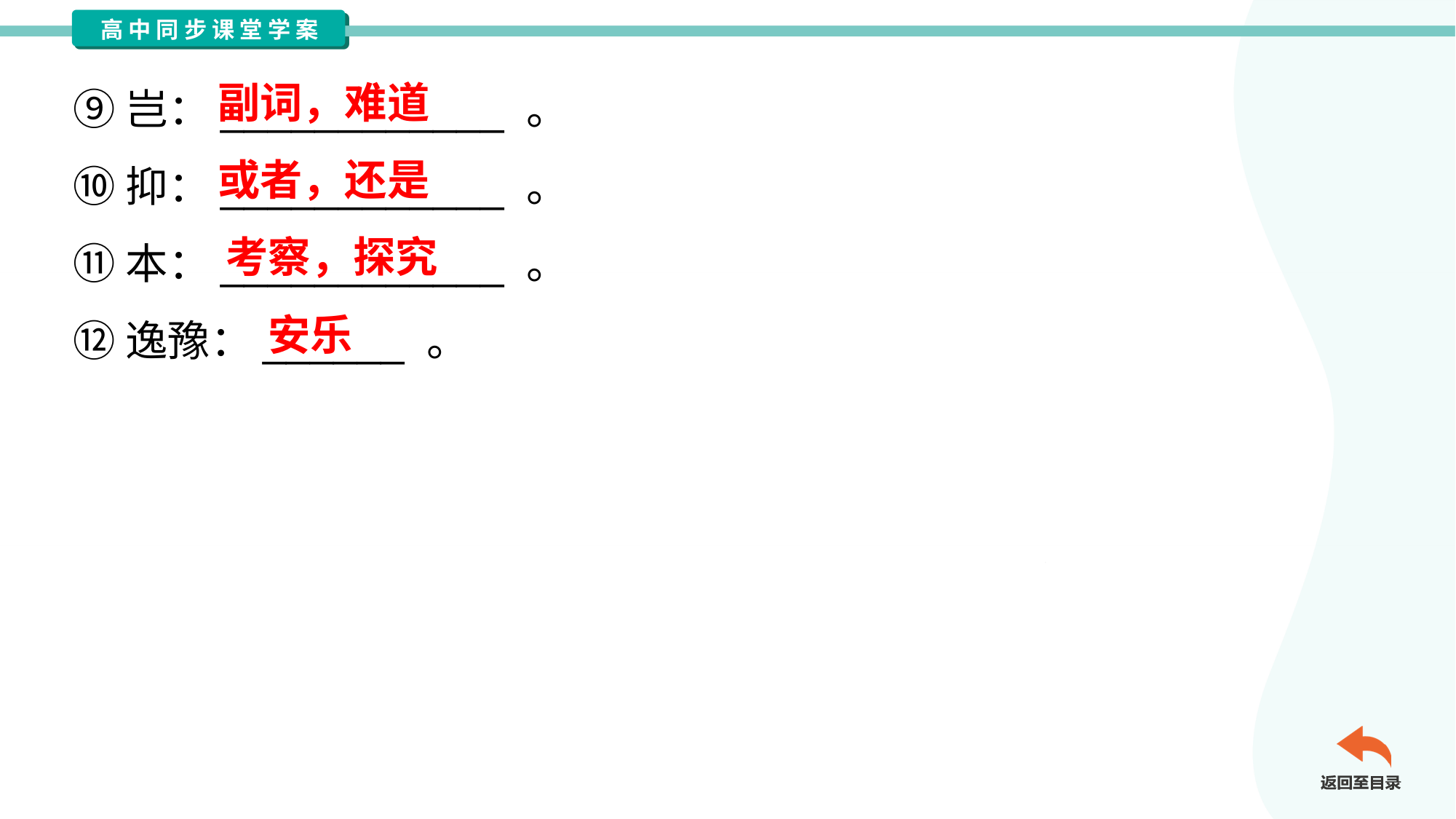

副词，难道
⑨岂：____________ 。
⑩抑：____________ 。
⑪本：____________ 。
⑫逸豫：______ 。
或者，还是
考察，探究
安乐